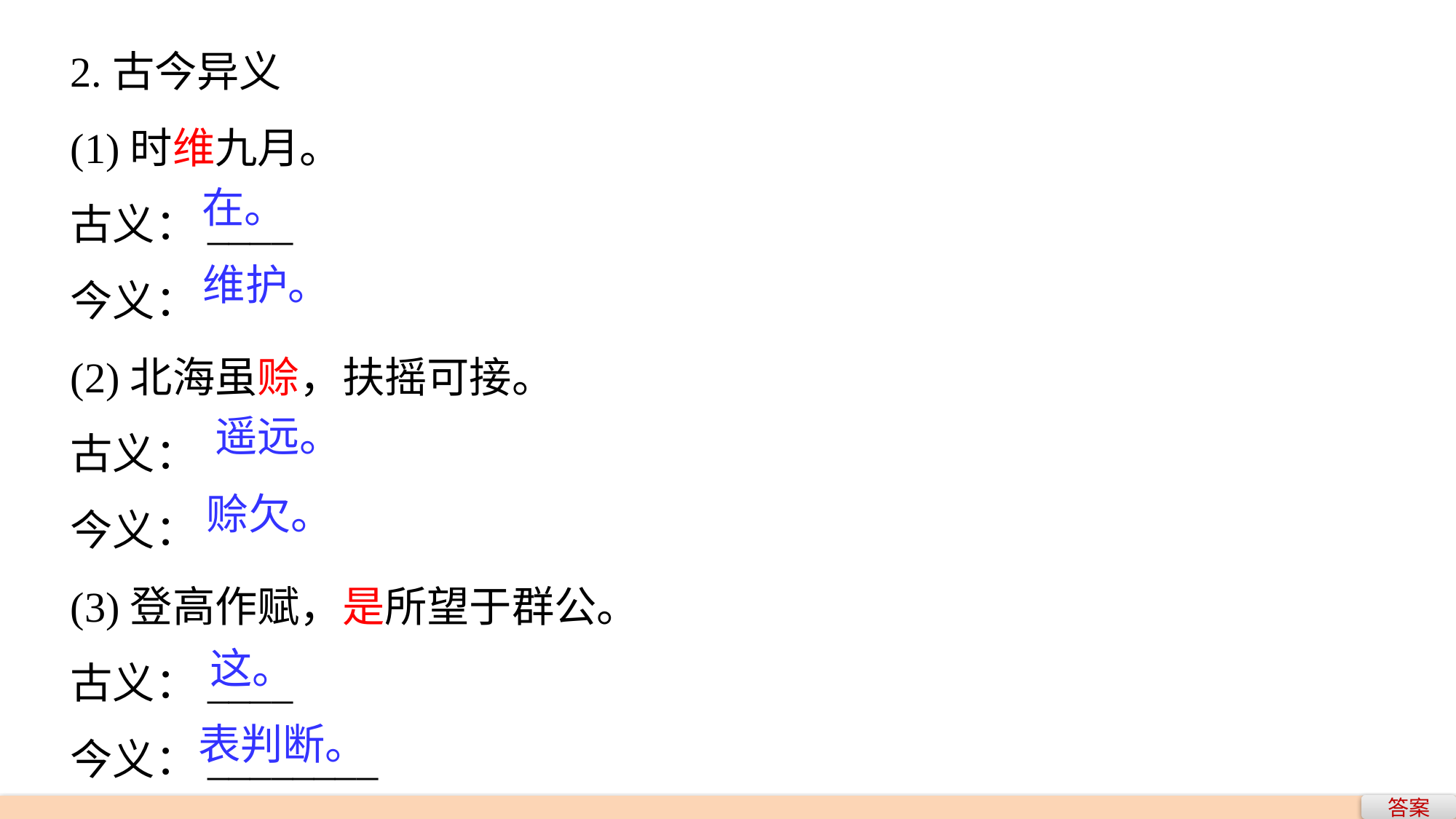

2.古今异义
(1)时维九月。
古义：____
今义：
(2)北海虽赊，扶摇可接。
古义：
今义：
(3)登高作赋，是所望于群公。
古义：____
今义：________
在。
维护。
遥远。
赊欠。
这。
表判断。
答案